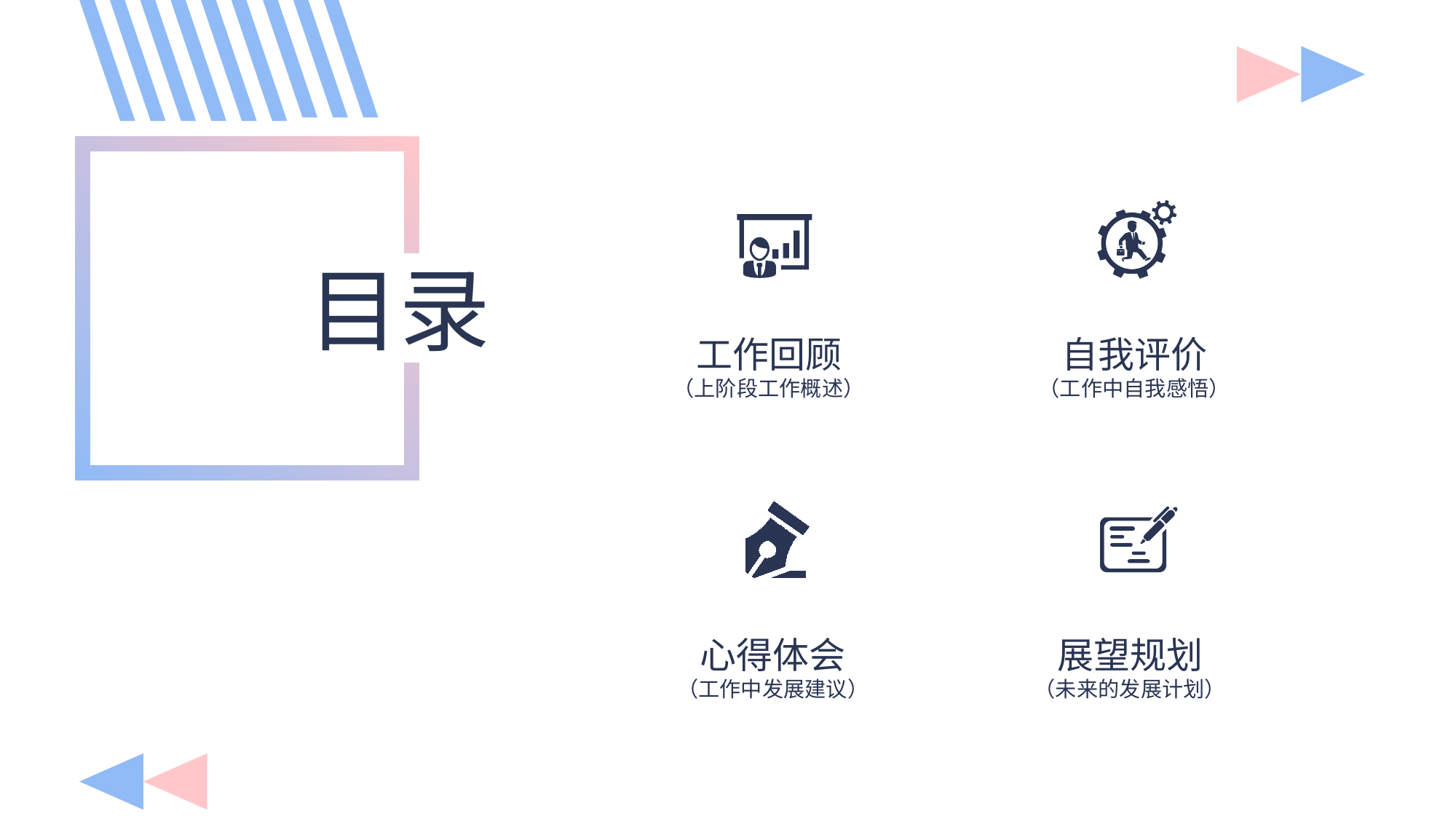

自我评价
（工作中自我感悟）

工作回顾
（上阶段工作概述）
目录

心得体会
（工作中发展建议）

展望规划
（未来的发展计划）